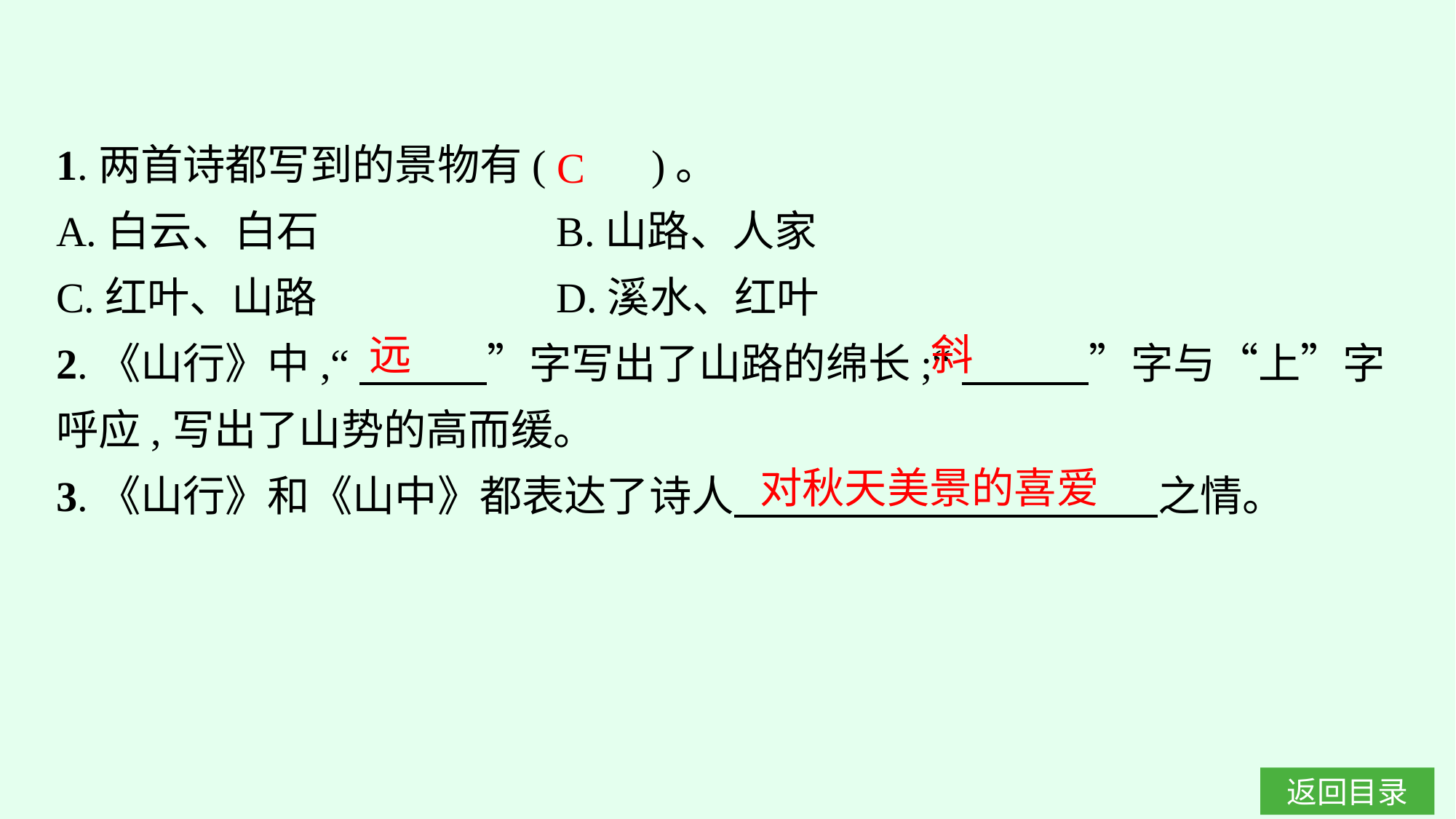

1.两首诗都写到的景物有(　　)。
A.白云、白石		B.山路、人家
C.红叶、山路		D.溪水、红叶
2.《山行》中,“　　　”字写出了山路的绵长;“　　　”字与“上”字呼应,写出了山势的高而缓。
3.《山行》和《山中》都表达了诗人　　　　　　　　　　之情。
C
远
斜
对秋天美景的喜爱